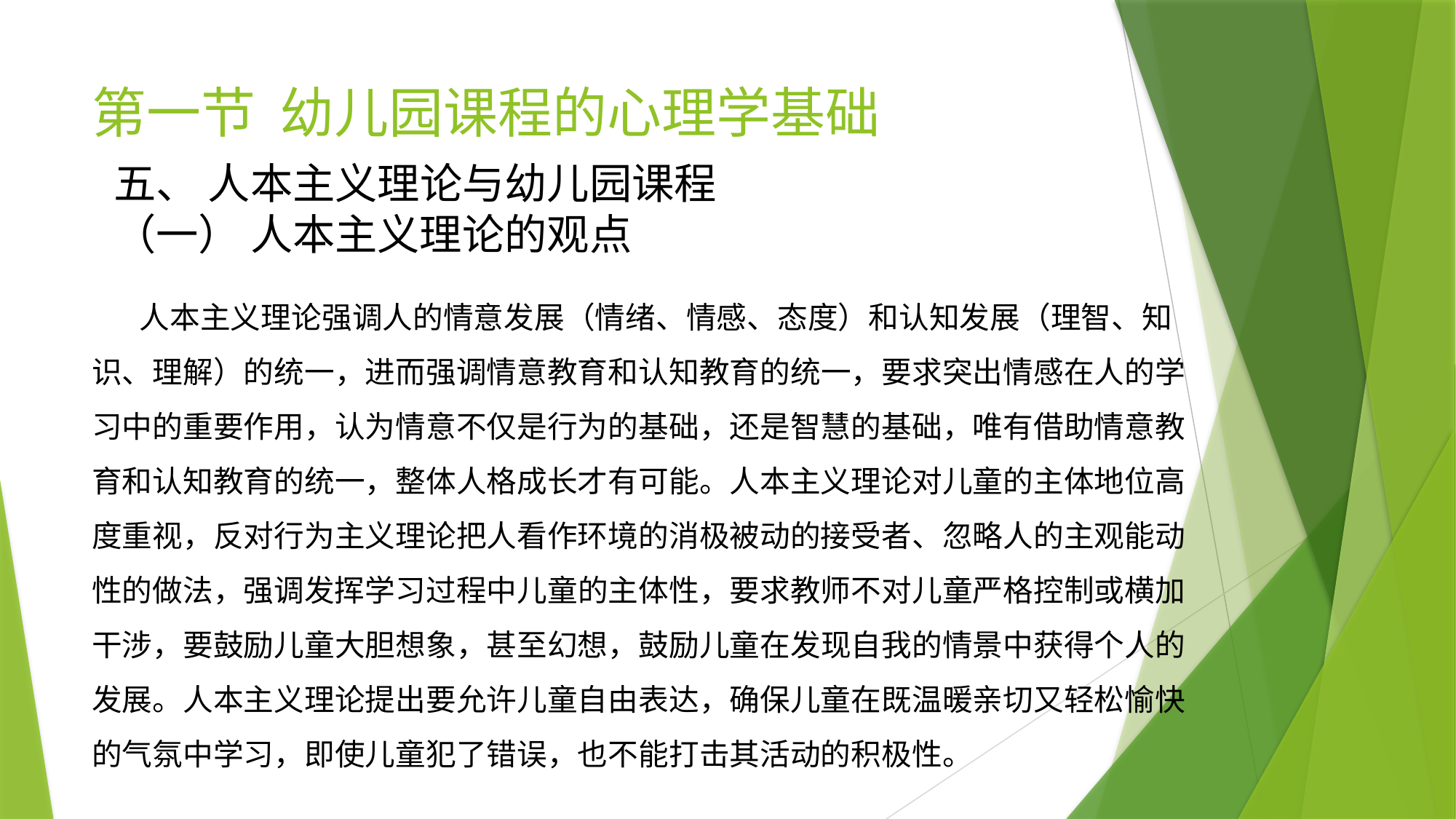

# 第一节  幼儿园课程的心理学基础
五、 人本主义理论与幼儿园课程
（一） 人本主义理论的观点
      人本主义理论强调人的情意发展（情绪、情感、态度）和认知发展（理智、知识、理解）的统一，进而强调情意教育和认知教育的统一，要求突出情感在人的学习中的重要作用，认为情意不仅是行为的基础，还是智慧的基础，唯有借助情意教育和认知教育的统一，整体人格成长才有可能。人本主义理论对儿童的主体地位高度重视，反对行为主义理论把人看作环境的消极被动的接受者、忽略人的主观能动性的做法，强调发挥学习过程中儿童的主体性，要求教师不对儿童严格控制或横加干涉，要鼓励儿童大胆想象，甚至幻想，鼓励儿童在发现自我的情景中获得个人的发展。人本主义理论提出要允许儿童自由表达，确保儿童在既温暖亲切又轻松愉快的气氛中学习，即使儿童犯了错误，也不能打击其活动的积极性。